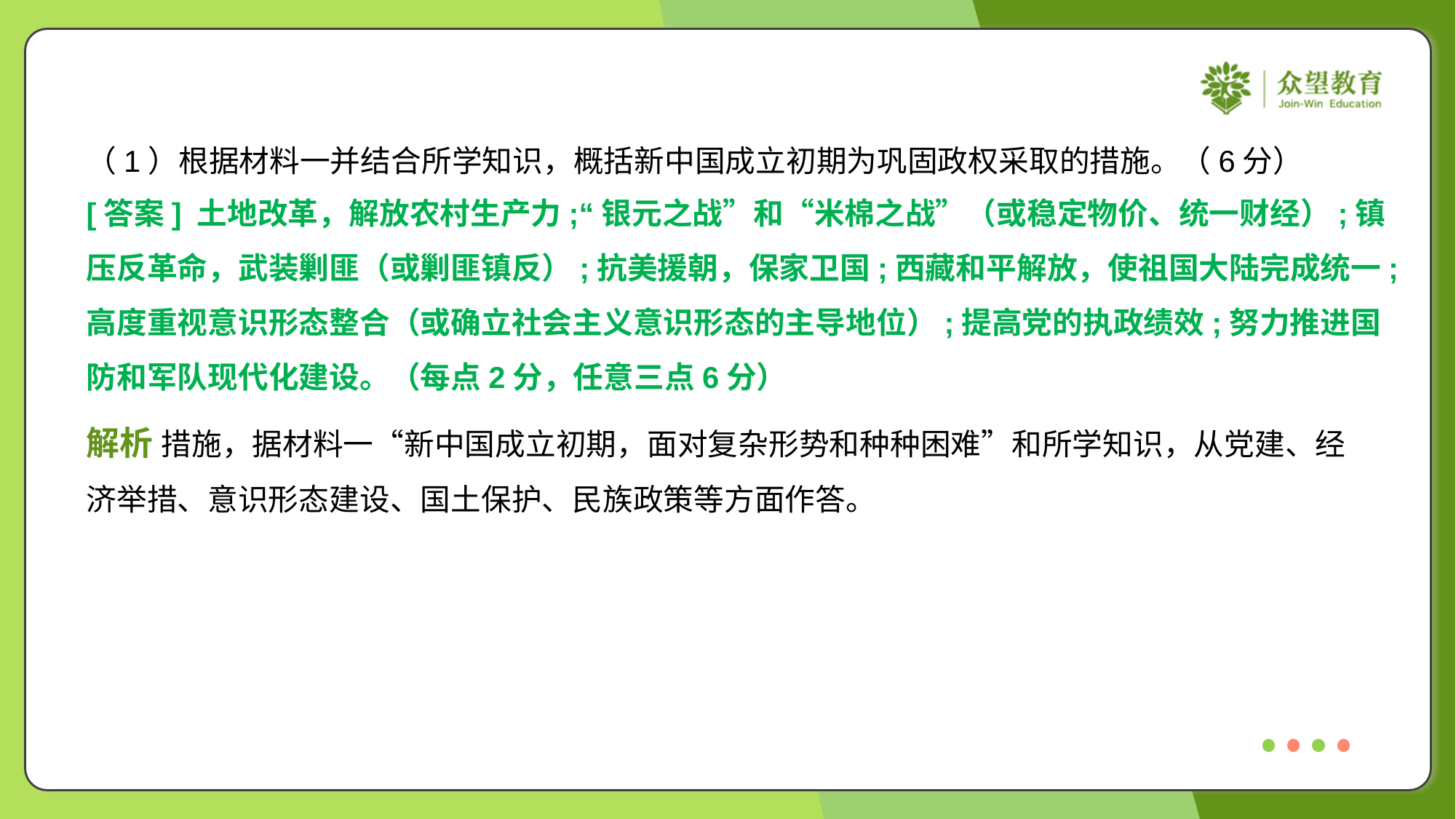

（1）根据材料一并结合所学知识，概括新中国成立初期为巩固政权采取的措施。（6分）
[答案] 土地改革，解放农村生产力;“银元之战”和“米棉之战”（或稳定物价、统一财经）;镇
压反革命，武装剿匪（或剿匪镇反）;抗美援朝，保家卫国;西藏和平解放，使祖国大陆完成统一;
高度重视意识形态整合（或确立社会主义意识形态的主导地位）;提高党的执政绩效;努力推进国
防和军队现代化建设。（每点2分，任意三点6分）
解析 措施，据材料一“新中国成立初期，面对复杂形势和种种困难”和所学知识，从党建、经
济举措、意识形态建设、国土保护、民族政策等方面作答。